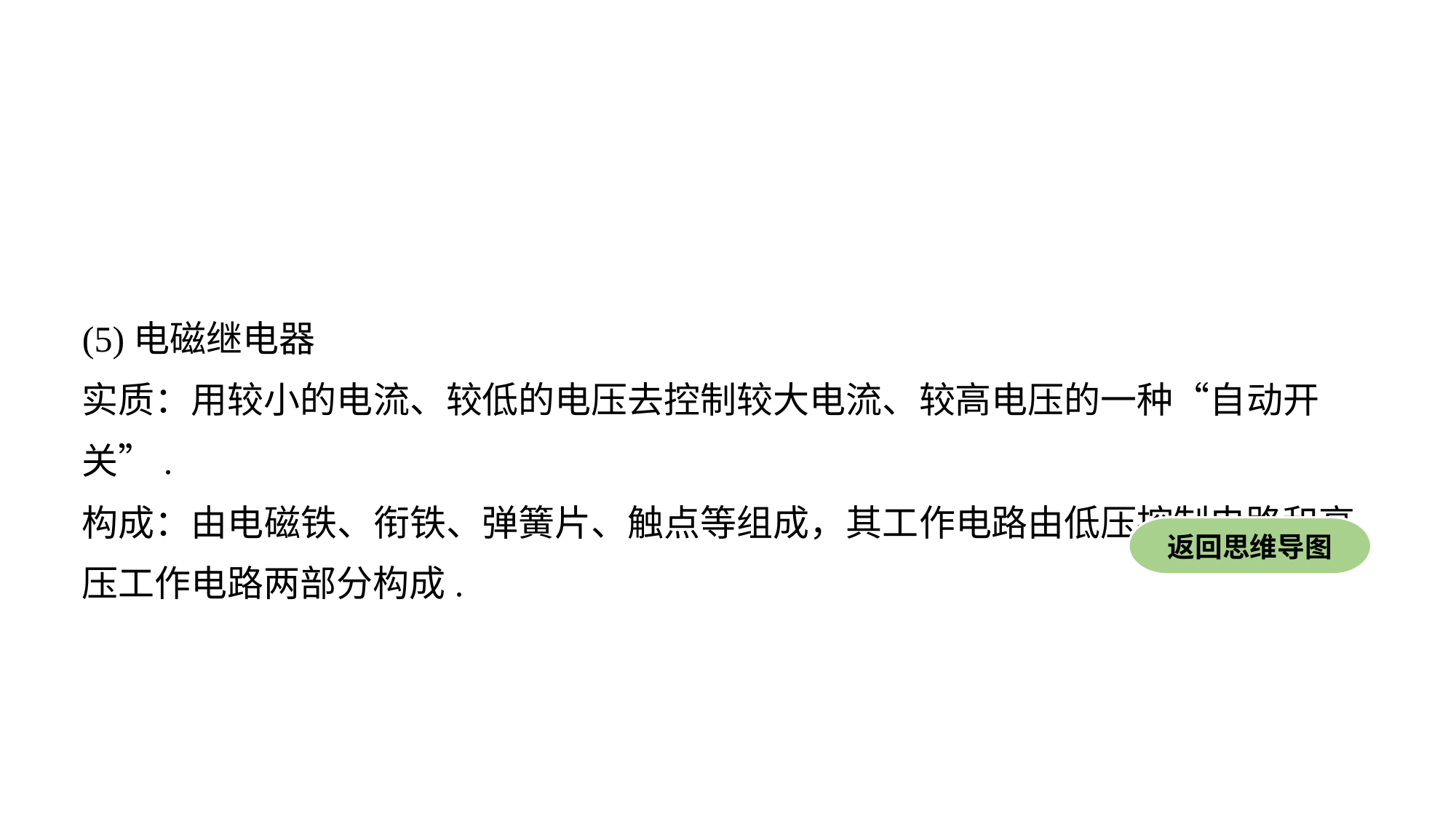

(5)电磁继电器
实质：用较小的电流、较低的电压去控制较大电流、较高电压的一种“自动开关”.
构成：由电磁铁、衔铁、弹簧片、触点等组成，其工作电路由低压控制电路和高压工作电路两部分构成.
返回思维导图